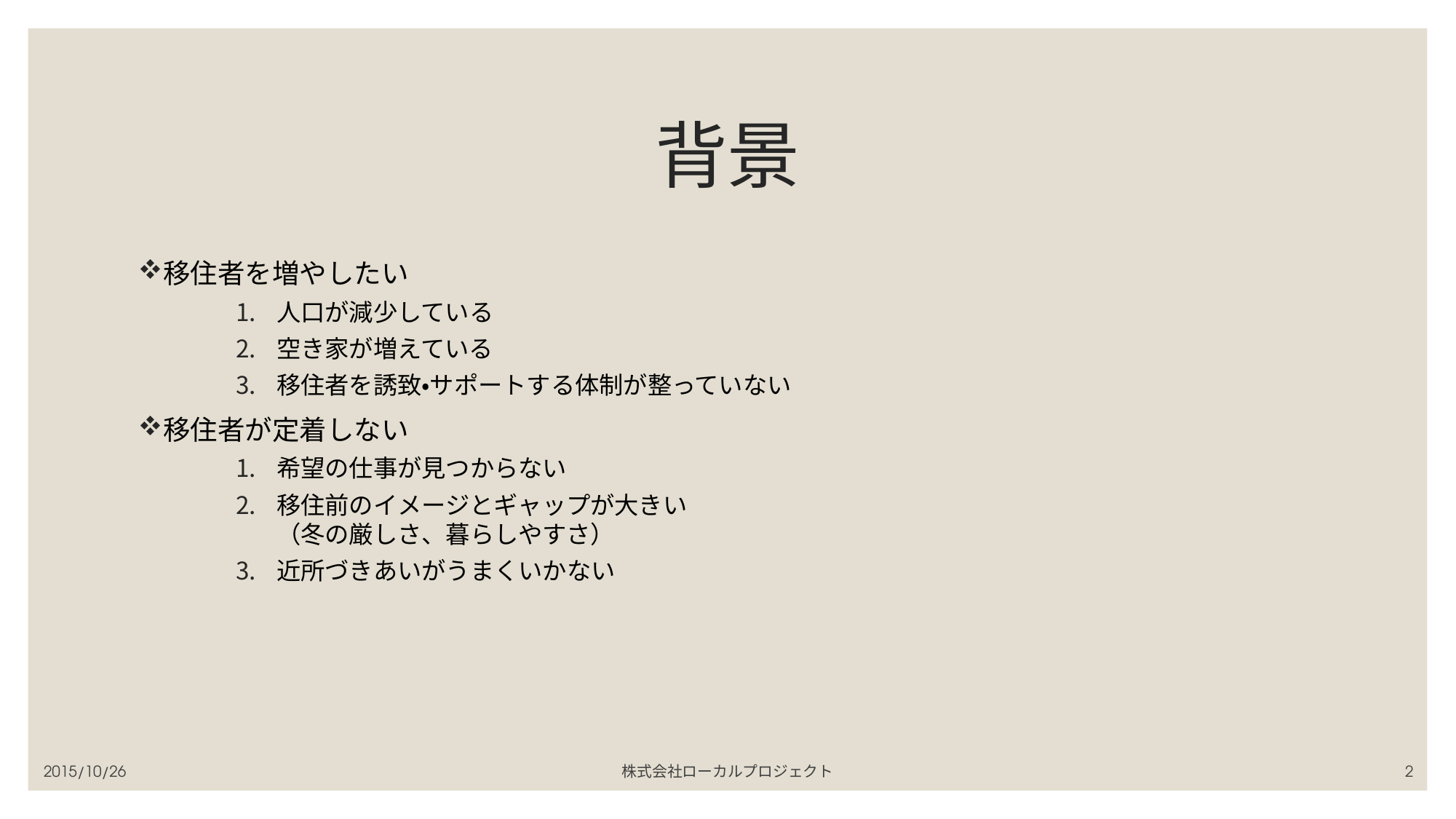

# 背景
移住者を増やしたい
人口が減少している
空き家が増えている
移住者を誘致・サポートする体制が整っていない
移住者が定着しない
希望の仕事が見つからない
移住前のイメージとギャップが大きい
（冬の厳しさ、暮らしやすさ）
近所づきあいがうまくいかない
2015/10/26
株式会社ローカルプロジェクト
2